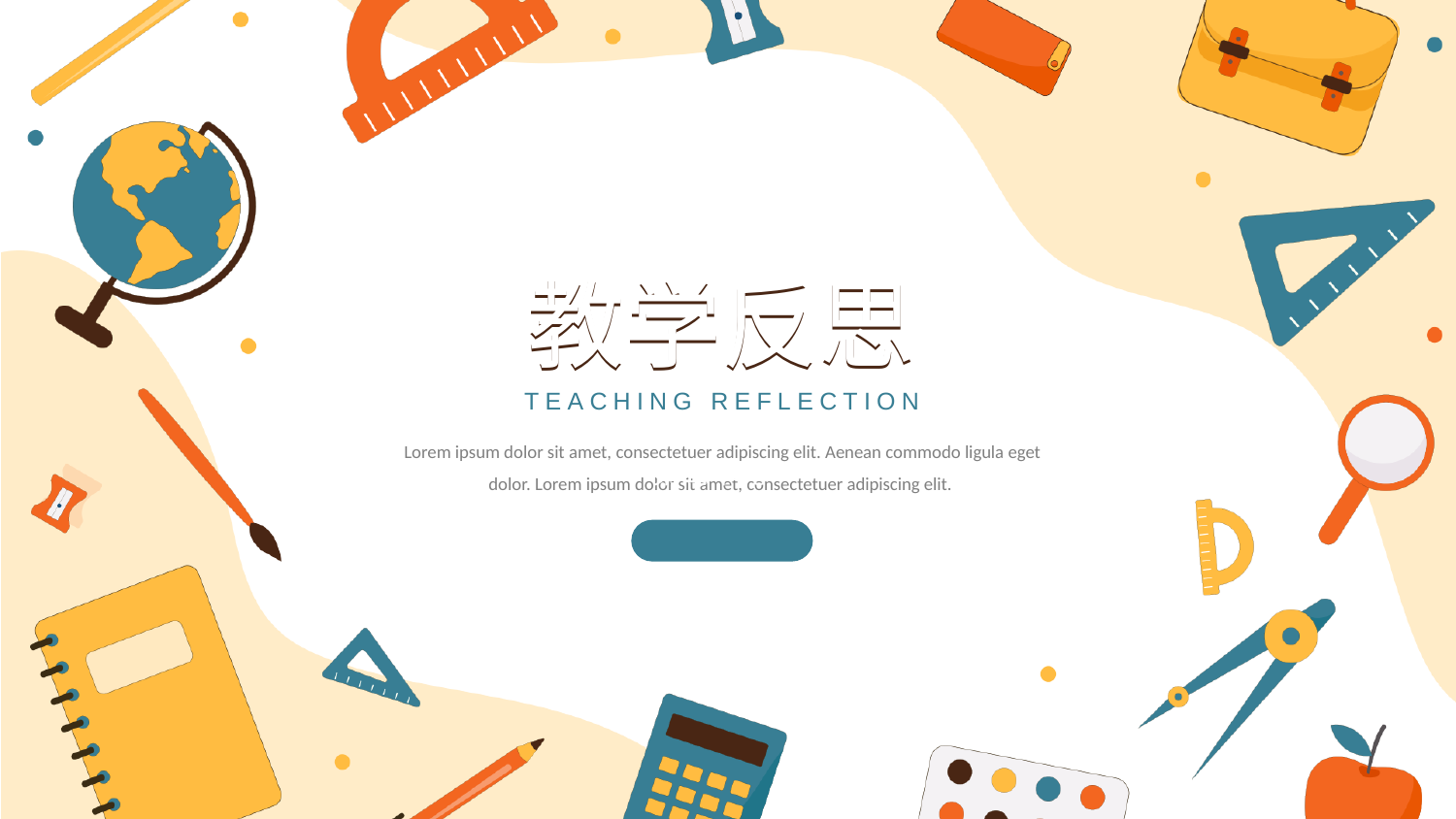

教学反思
教学反思
TEACHING REFLECTION

Lorem ipsum dolor sit amet, consectetuer adipiscing elit. Aenean commodo ligula eget dolor. Lorem ipsum dolor sit amet, consectetuer adipiscing elit.
第四单元